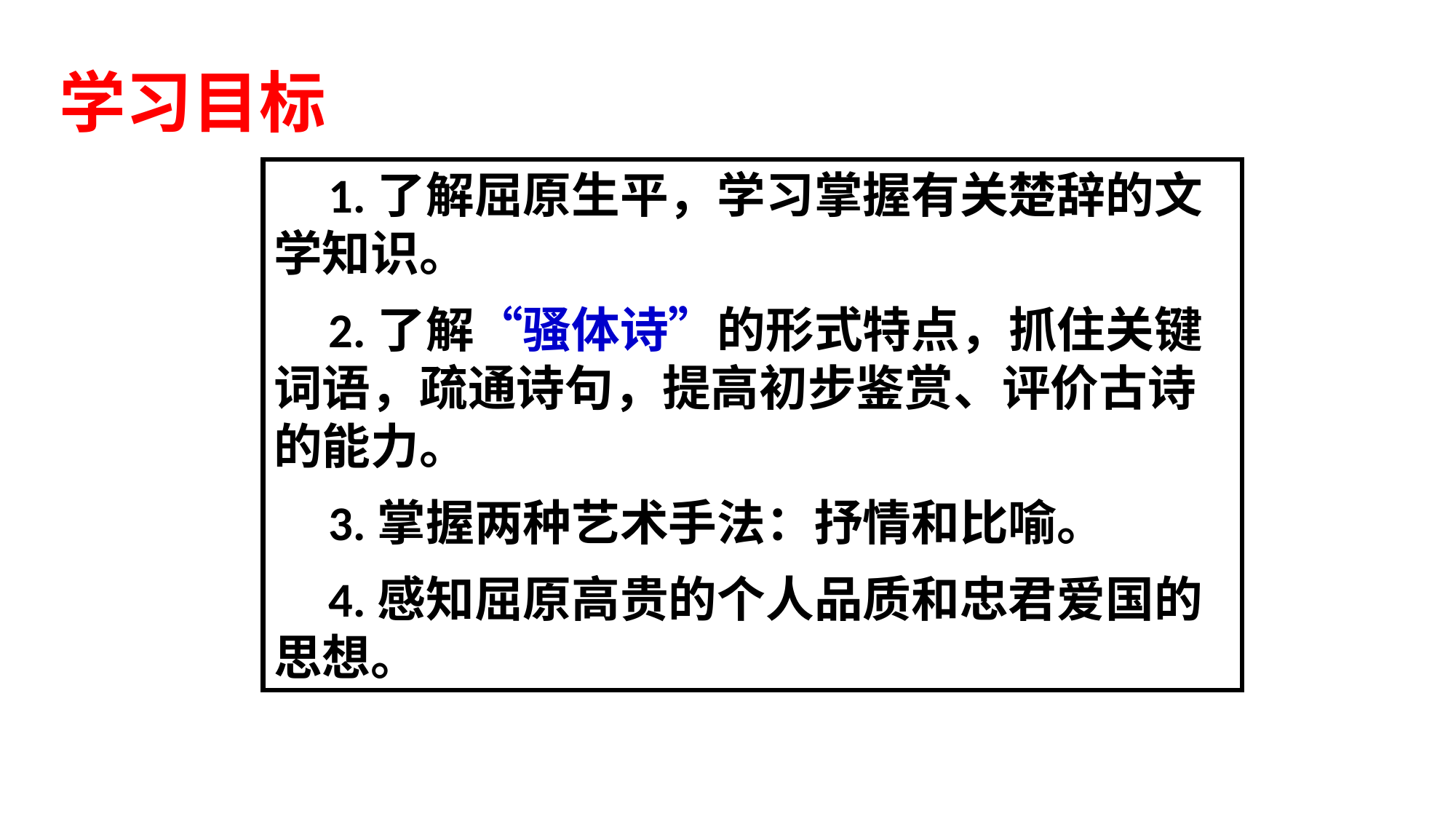

学习目标
1.了解屈原生平，学习掌握有关楚辞的文学知识。
2.了解“骚体诗”的形式特点，抓住关键词语，疏通诗句，提高初步鉴赏、评价古诗的能力。
3.掌握两种艺术手法：抒情和比喻。
4.感知屈原高贵的个人品质和忠君爱国的思想。